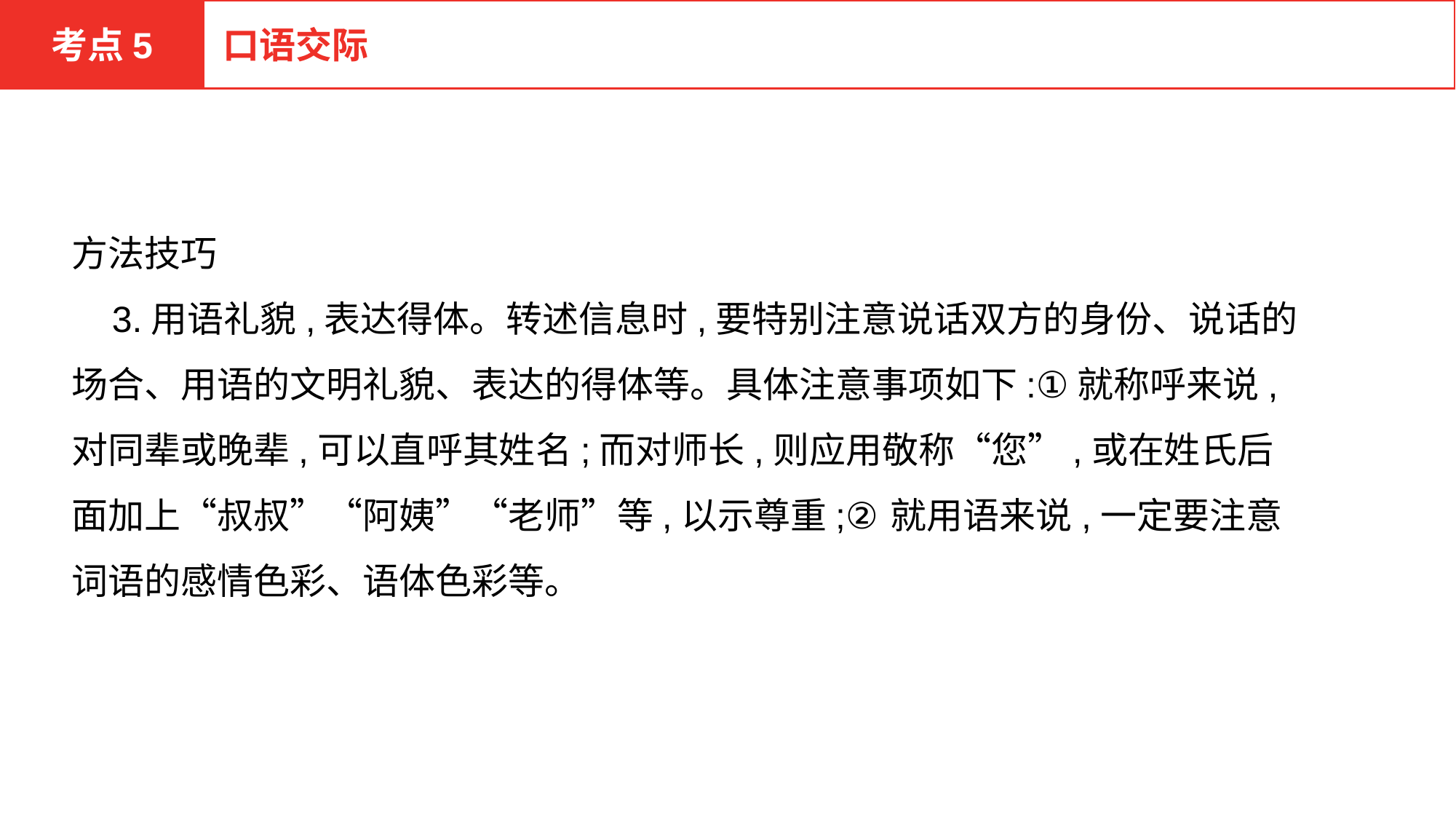

考点5
口语交际
方法技巧
    3.用语礼貌,表达得体。转述信息时,要特别注意说话双方的身份、说话的场合、用语的文明礼貌、表达的得体等。具体注意事项如下:①就称呼来说,对同辈或晚辈,可以直呼其姓名;而对师长,则应用敬称“您”,或在姓氏后面加上“叔叔”“阿姨”“老师”等,以示尊重;②就用语来说,一定要注意词语的感情色彩、语体色彩等。